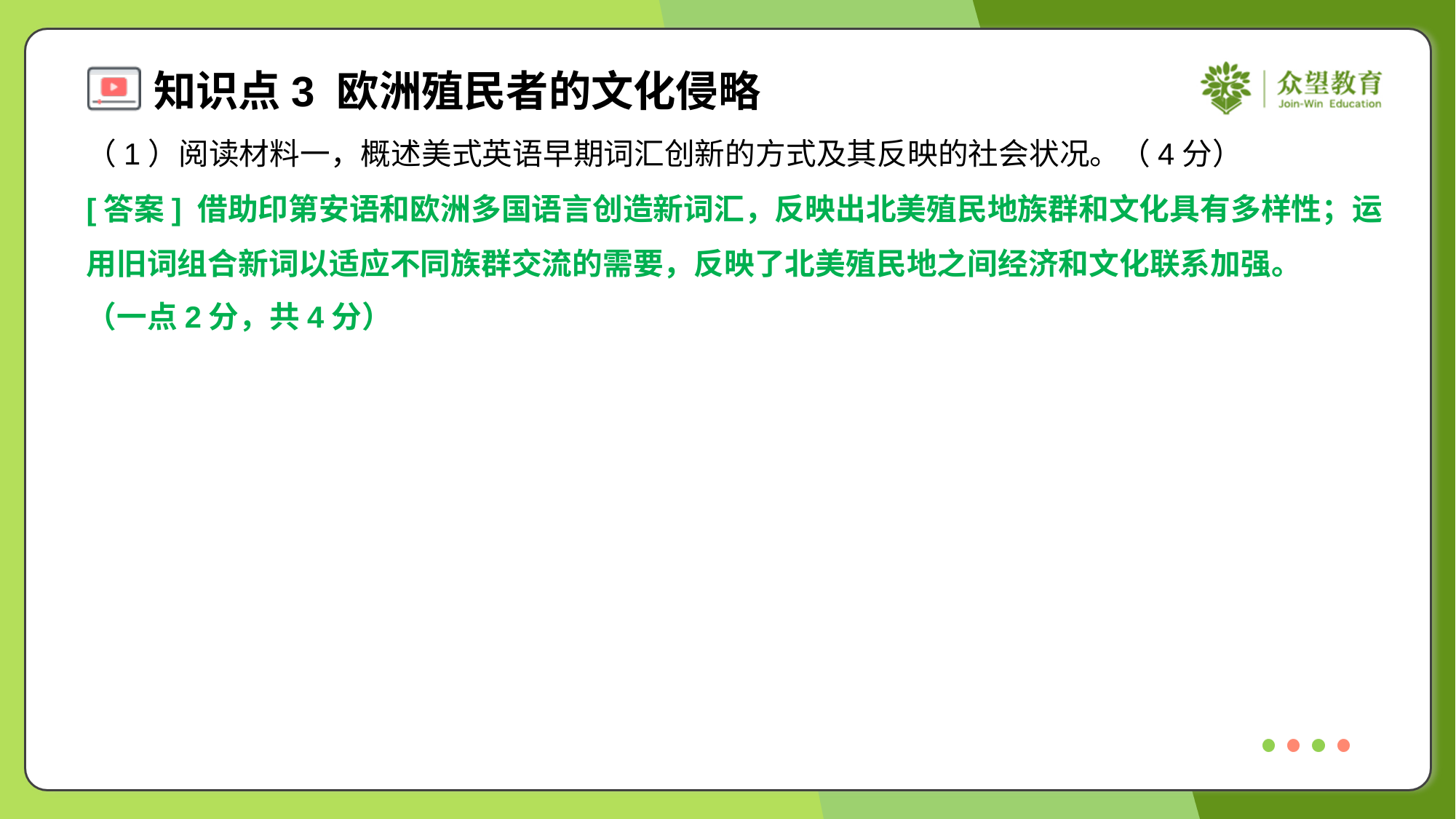

（1）阅读材料一，概述美式英语早期词汇创新的方式及其反映的社会状况。（4分）
[答案] 借助印第安语和欧洲多国语言创造新词汇，反映出北美殖民地族群和文化具有多样性；运
用旧词组合新词以适应不同族群交流的需要，反映了北美殖民地之间经济和文化联系加强。
（一点2分，共4分）